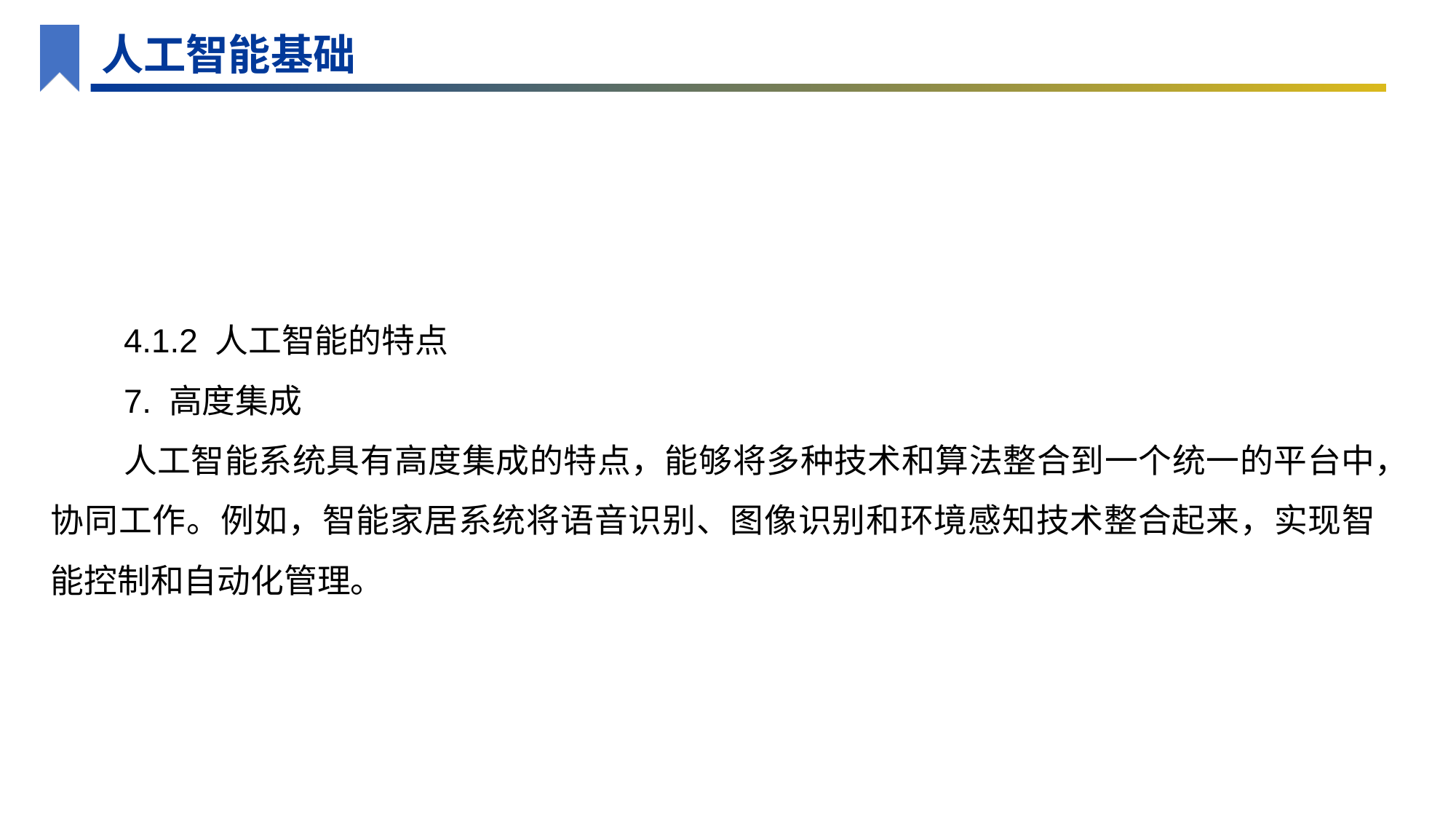

人工智能基础
4.1.2 人工智能的特点
7. 高度集成
人工智能系统具有高度集成的特点，能够将多种技术和算法整合到一个统一的平台中，协同工作。例如，智能家居系统将语音识别、图像识别和环境感知技术整合起来，实现智能控制和自动化管理。